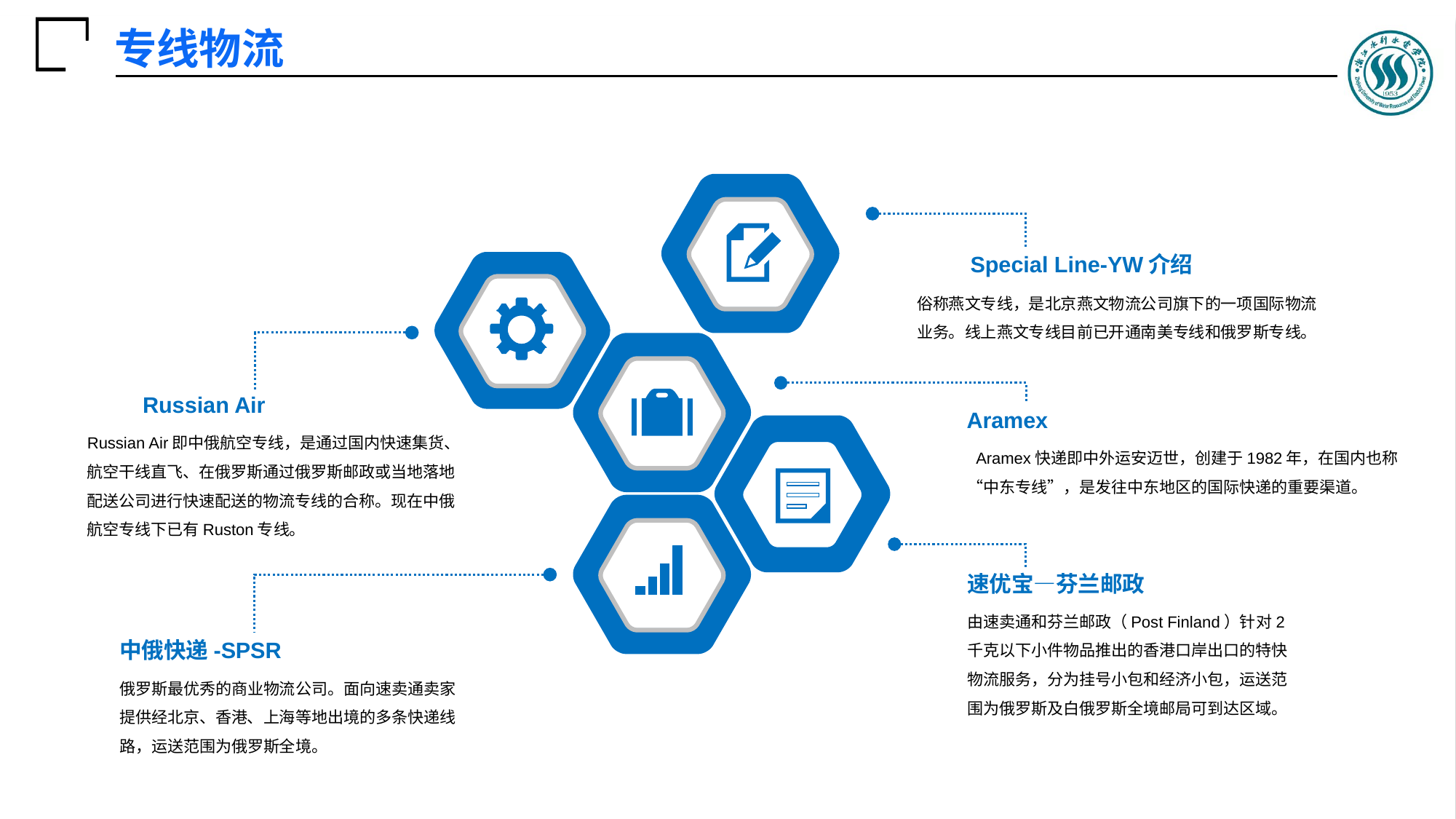

专线物流

Special Line-YW介绍

俗称燕文专线，是北京燕文物流公司旗下的一项国际物流业务。线上燕文专线目前已开通南美专线和俄罗斯专线。

Russian Air
Aramex

Russian Air即中俄航空专线，是通过国内快速集货、航空干线直飞、在俄罗斯通过俄罗斯邮政或当地落地配送公司进行快速配送的物流专线的合称。现在中俄航空专线下已有Ruston专线。
  Aramex快递即中外运安迈世，创建于1982年，在国内也称“中东专线”，是发往中东地区的国际快递的重要渠道。

速优宝—芬兰邮政

由速卖通和芬兰邮政（Post Finland）针对2千克以下小件物品推出的香港口岸出口的特快物流服务，分为挂号小包和经济小包，运送范围为俄罗斯及白俄罗斯全境邮局可到达区域。
中俄快递-SPSR
俄罗斯最优秀的商业物流公司。面向速卖通卖家提供经北京、香港、上海等地出境的多条快递线路，运送范围为俄罗斯全境。